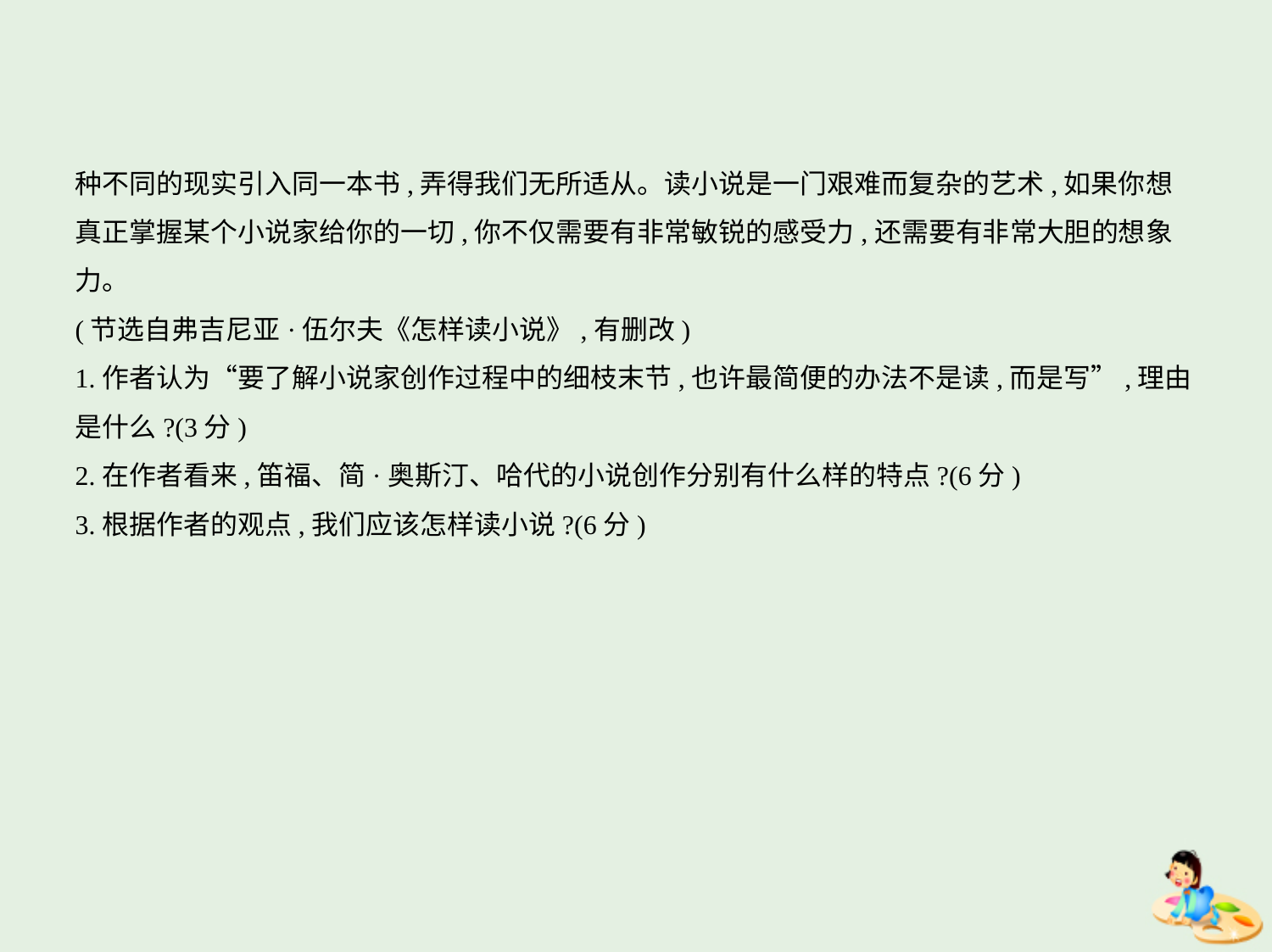

种不同的现实引入同一本书,弄得我们无所适从。读小说是一门艰难而复杂的艺术,如果你想
真正掌握某个小说家给你的一切,你不仅需要有非常敏锐的感受力,还需要有非常大胆的想象
力。
(节选自弗吉尼亚·伍尔夫《怎样读小说》,有删改)
1.作者认为“要了解小说家创作过程中的细枝末节,也许最简便的办法不是读,而是写”,理由
是什么?(3分)
2.在作者看来,笛福、简·奥斯汀、哈代的小说创作分别有什么样的特点?(6分)
3.根据作者的观点,我们应该怎样读小说?(6分)